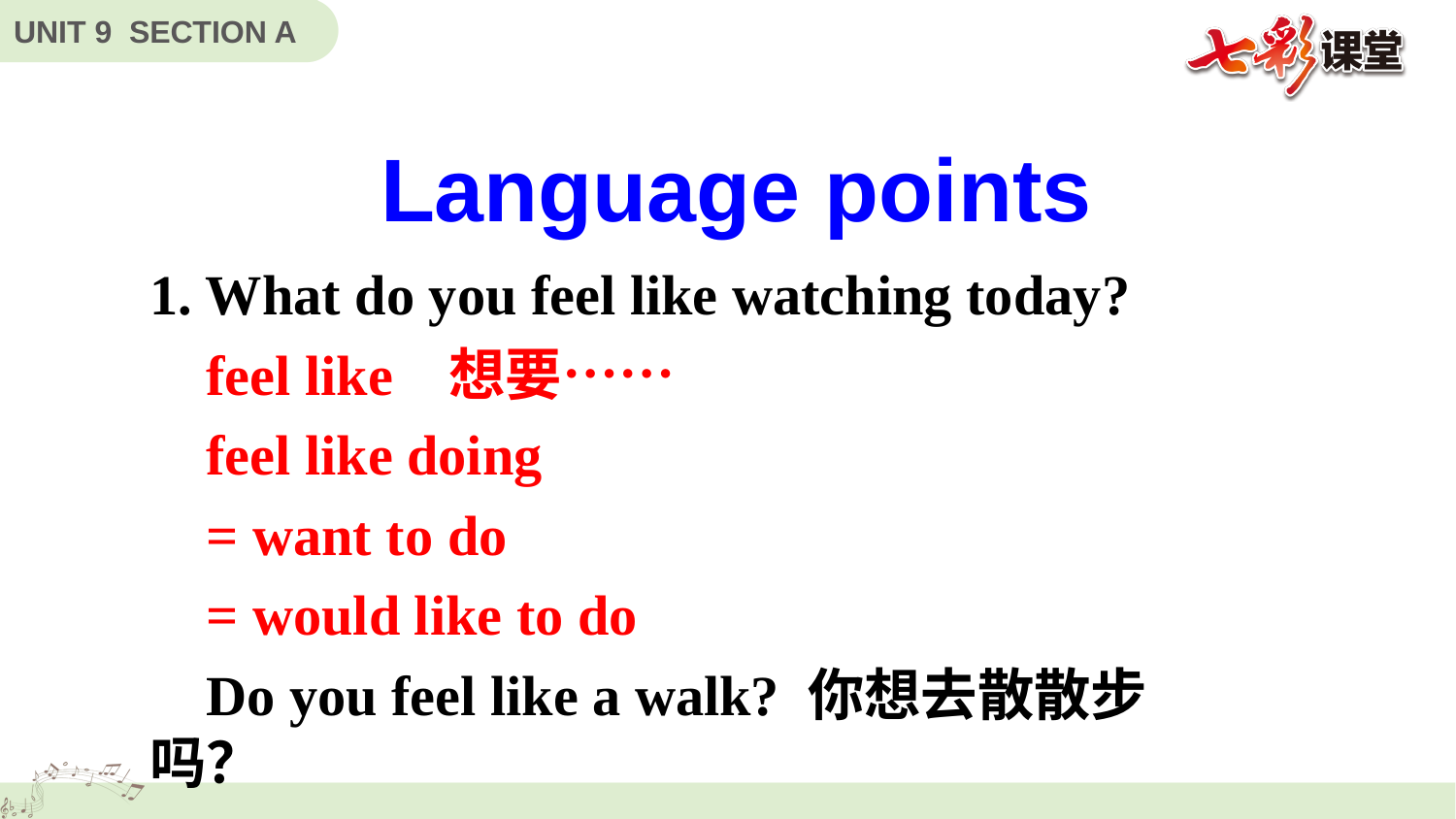

Language points
1. What do you feel like watching today?
    feel like   想要……
    feel like doing
    = want to do
    = would like to do
    Do you feel like a walk? 你想去散散步吗？